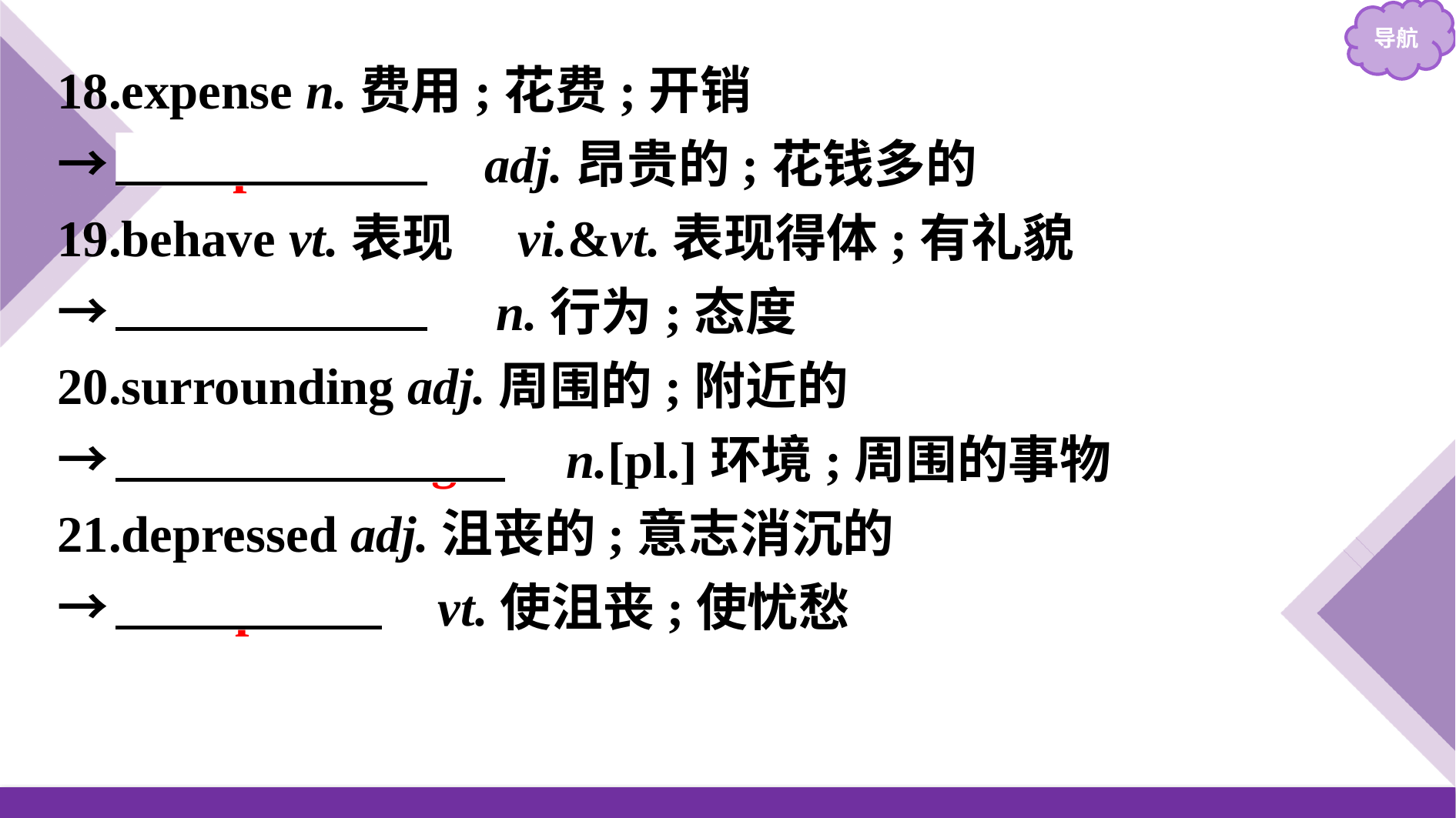

18.expense n.费用;花费;开销
→　expensive　 adj.昂贵的;花钱多的
19.behave vt.表现　vi.&vt.表现得体;有礼貌
→　behaviour　 n.行为;态度
20.surrounding adj.周围的;附近的
→　surroundings　 n.[pl.]环境;周围的事物
21.depressed adj.沮丧的;意志消沉的
→　depress　 vt.使沮丧;使忧愁